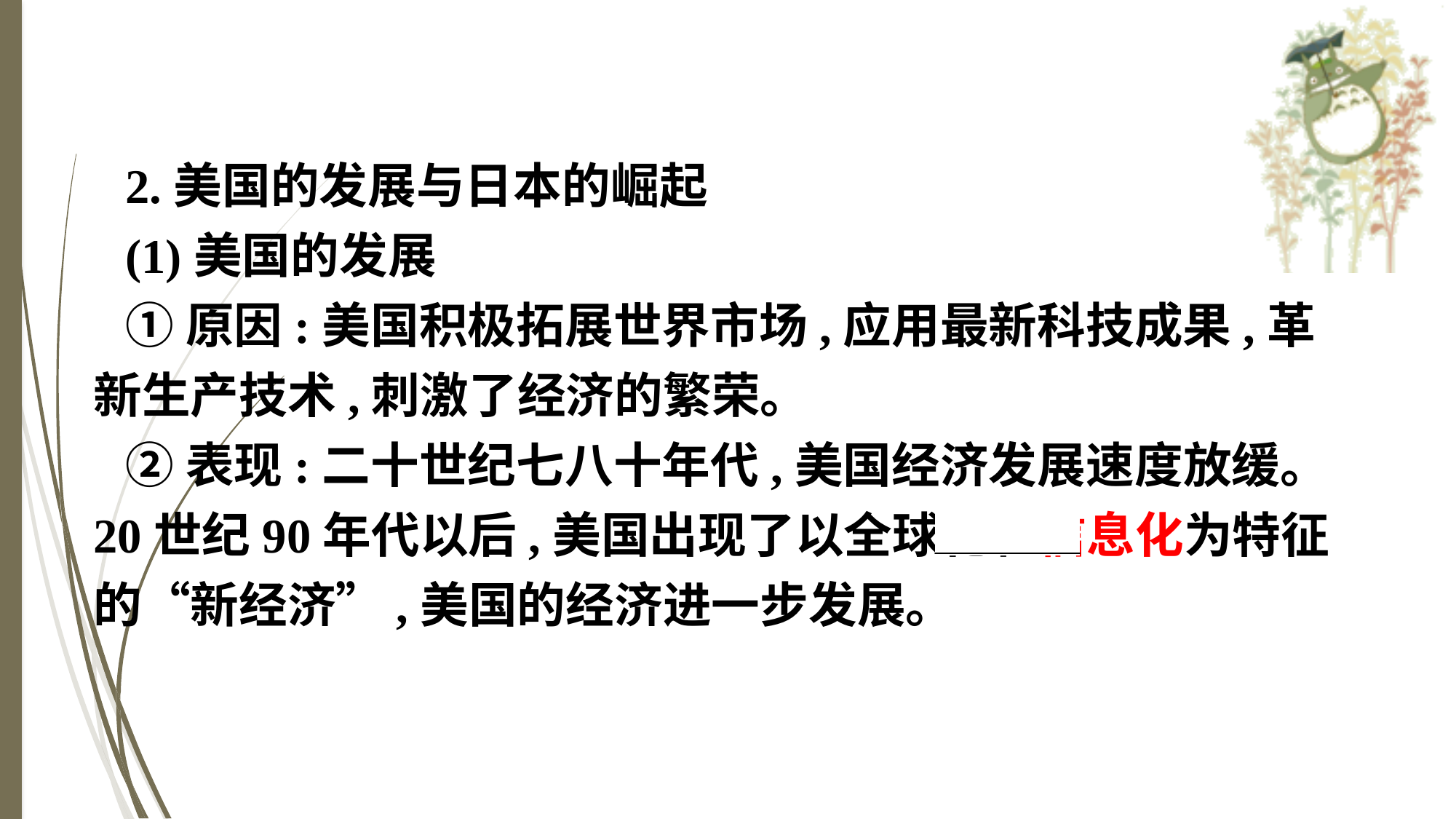

2.美国的发展与日本的崛起
(1)美国的发展
①原因:美国积极拓展世界市场,应用最新科技成果,革新生产技术,刺激了经济的繁荣。
②表现:二十世纪七八十年代,美国经济发展速度放缓。20世纪90年代以后,美国出现了以全球化和信息化为特征的“新经济”,美国的经济进一步发展。